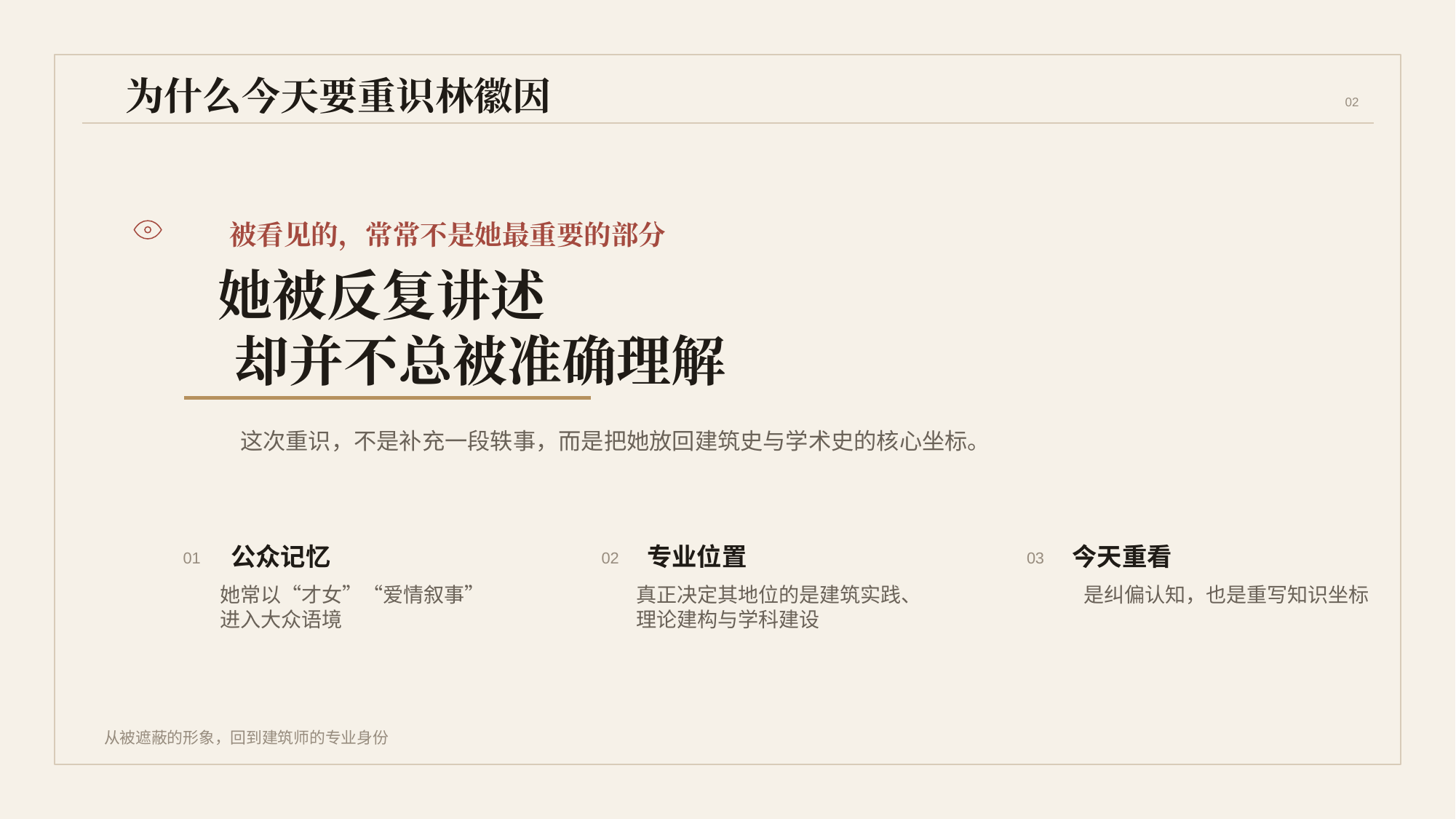

为什么今天要重识林徽因
02

被看见的，常常不是她最重要的部分

她被反复讲述
却并不总被准确理解

这次重识，不是补充一段轶事，而是把她放回建筑史与学术史的核心坐标。
公众记忆
01
她常以“才女”“爱情叙事”
进入大众语境
专业位置
02
真正决定其地位的是建筑实践、
理论建构与学科建设
今天重看
03
是纠偏认知，也是重写知识坐标
从被遮蔽的形象，回到建筑师的专业身份